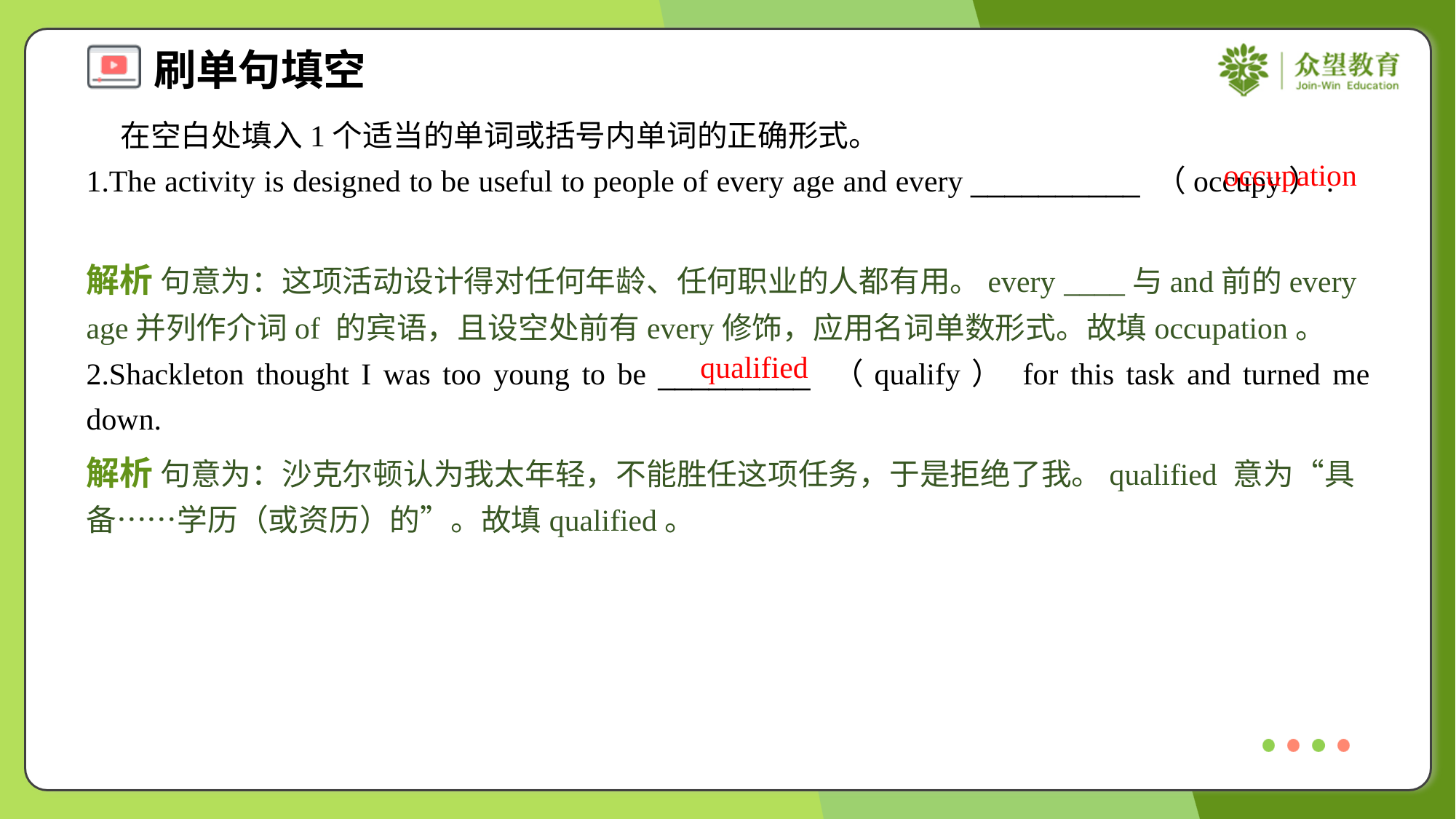

在空白处填入1个适当的单词或括号内单词的正确形式。
1.The activity is designed to be useful to people of every age and every __________ （occupy）.
occupation
解析 句意为：这项活动设计得对任何年龄、任何职业的人都有用。every ____与and前的every age并列作介词of 的宾语，且设空处前有every修饰，应用名词单数形式。故填occupation。
qualified
2.Shackleton thought I was too young to be _________ （qualify） for this task and turned me down.
解析 句意为：沙克尔顿认为我太年轻，不能胜任这项任务，于是拒绝了我。qualified 意为“具备……学历（或资历）的”。故填qualified。